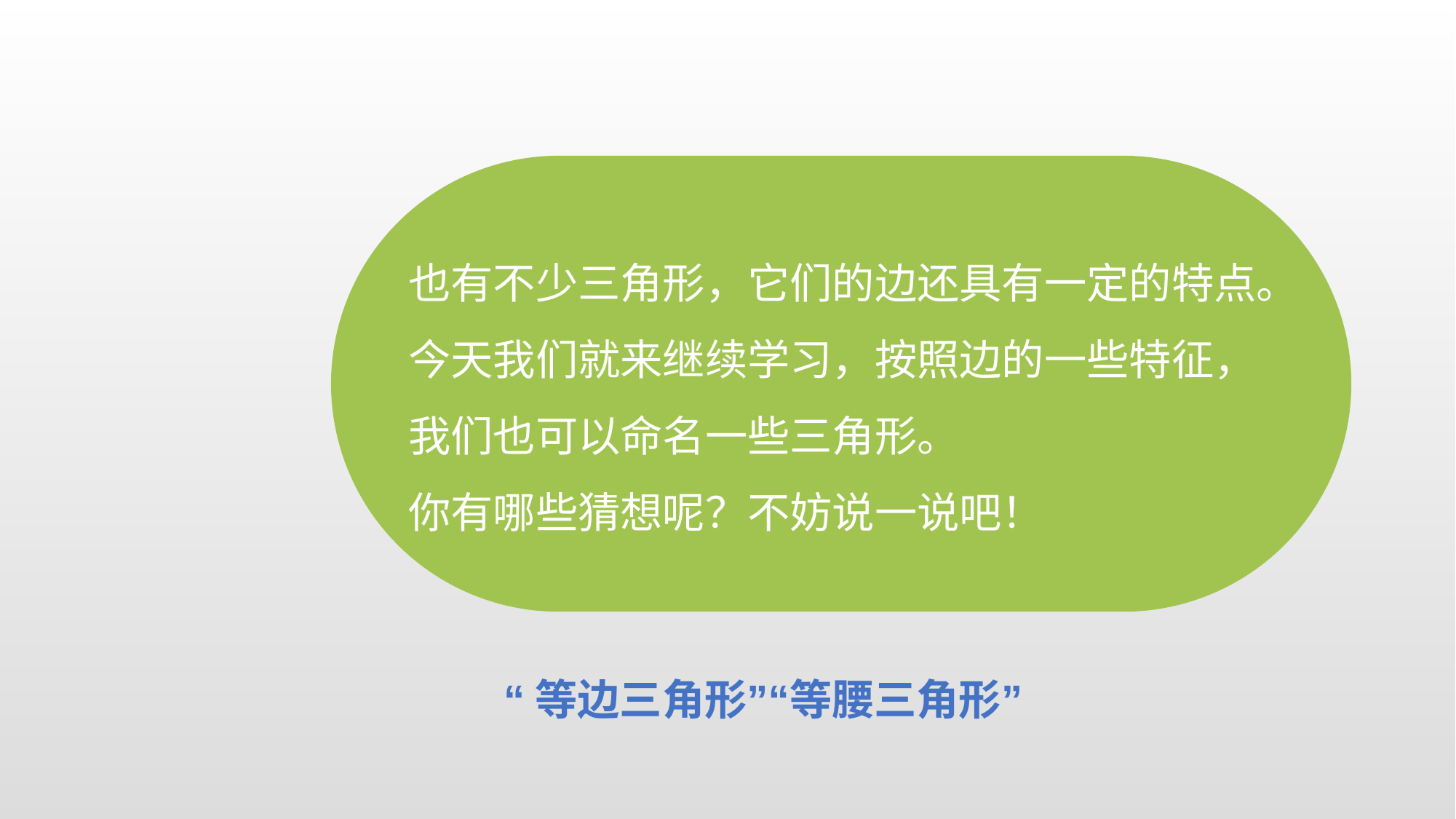

也有不少三角形，它们的边还具有一定的特点。今天我们就来继续学习，按照边的一些特征，我们也可以命名一些三角形。
你有哪些猜想呢？不妨说一说吧！
“等边三角形”“等腰三角形”